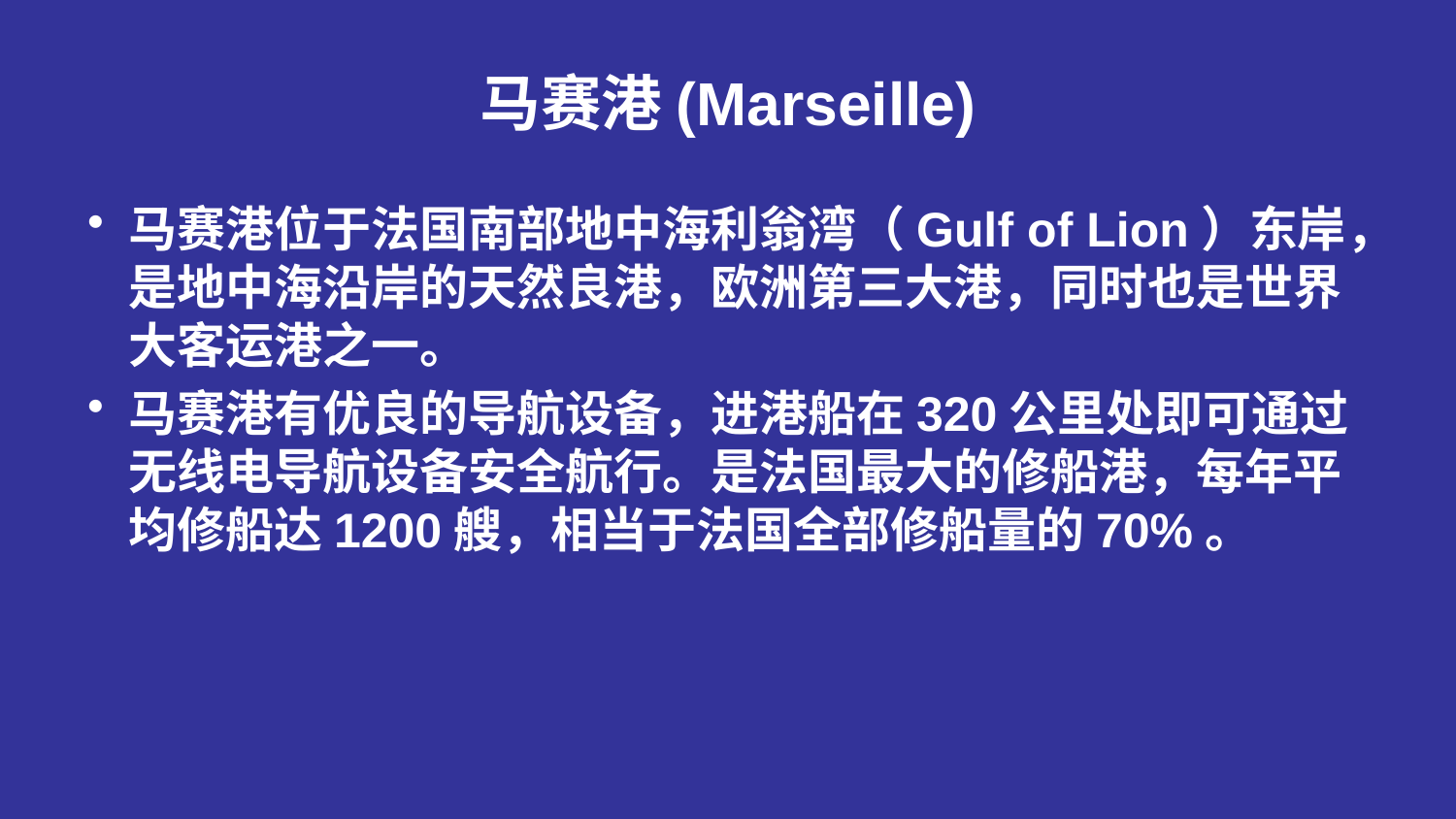

# 马赛港(Marseille)
马赛港位于法国南部地中海利翁湾（Gulf of Lion）东岸，是地中海沿岸的天然良港，欧洲第三大港，同时也是世界大客运港之一。
马赛港有优良的导航设备，进港船在320公里处即可通过无线电导航设备安全航行。是法国最大的修船港，每年平均修船达1200艘，相当于法国全部修船量的70%。